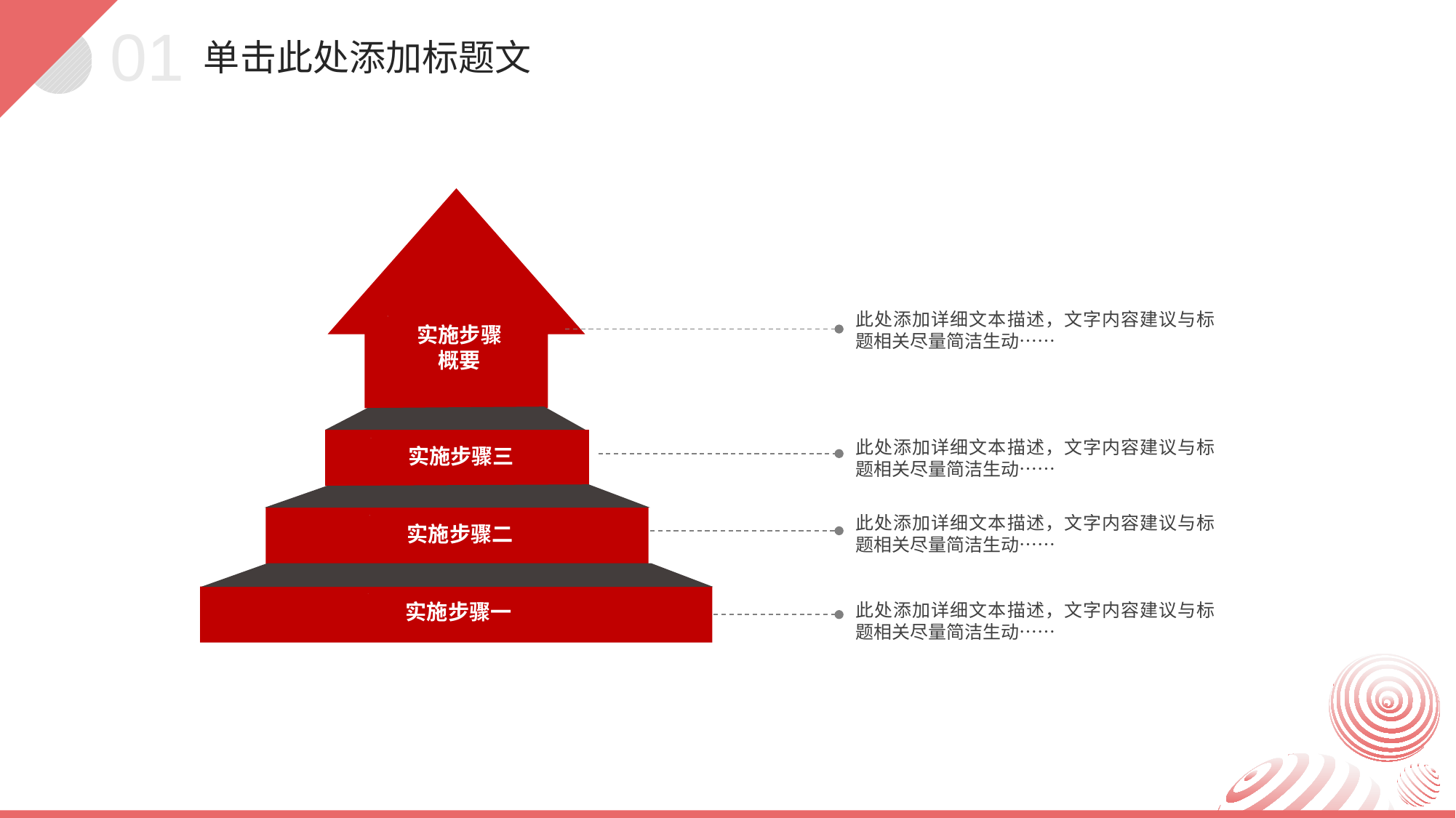

01
单击此处添加标题文

实施步骤
概要

实施步骤三

实施步骤二

实施步骤一
此处添加详细文本描述，文字内容建议与标题相关尽量简洁生动……
此处添加详细文本描述，文字内容建议与标题相关尽量简洁生动……
此处添加详细文本描述，文字内容建议与标题相关尽量简洁生动……
此处添加详细文本描述，文字内容建议与标题相关尽量简洁生动……